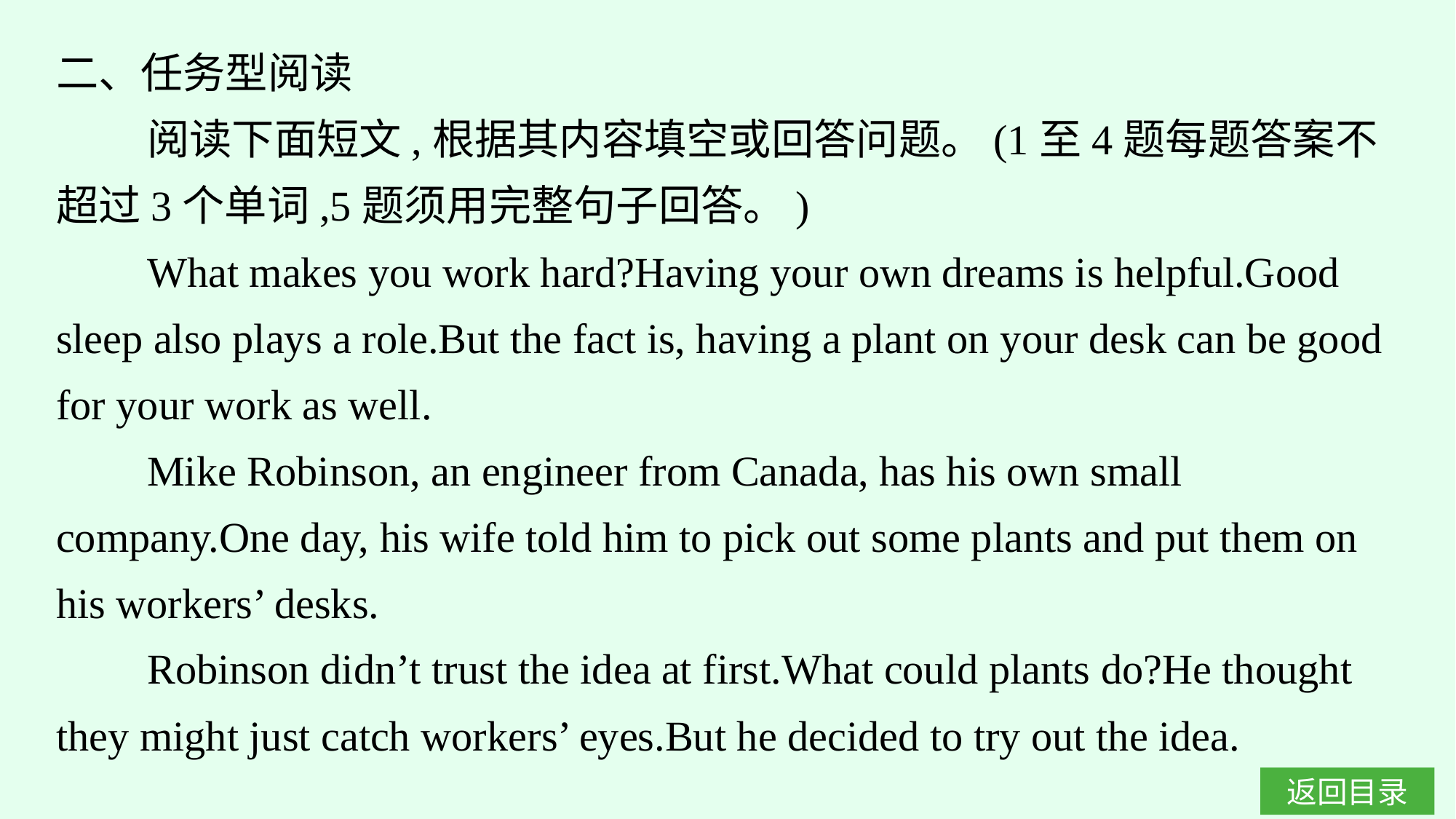

二、任务型阅读
阅读下面短文,根据其内容填空或回答问题。(1至4题每题答案不超过3个单词,5题须用完整句子回答。)
What makes you work hard?Having your own dreams is helpful.Good sleep also plays a role.But the fact is, having a plant on your desk can be good for your work as well.
Mike Robinson, an engineer from Canada, has his own small company.One day, his wife told him to pick out some plants and put them on his workers’ desks.
Robinson didn’t trust the idea at first.What could plants do?He thought they might just catch workers’ eyes.But he decided to try out the idea.